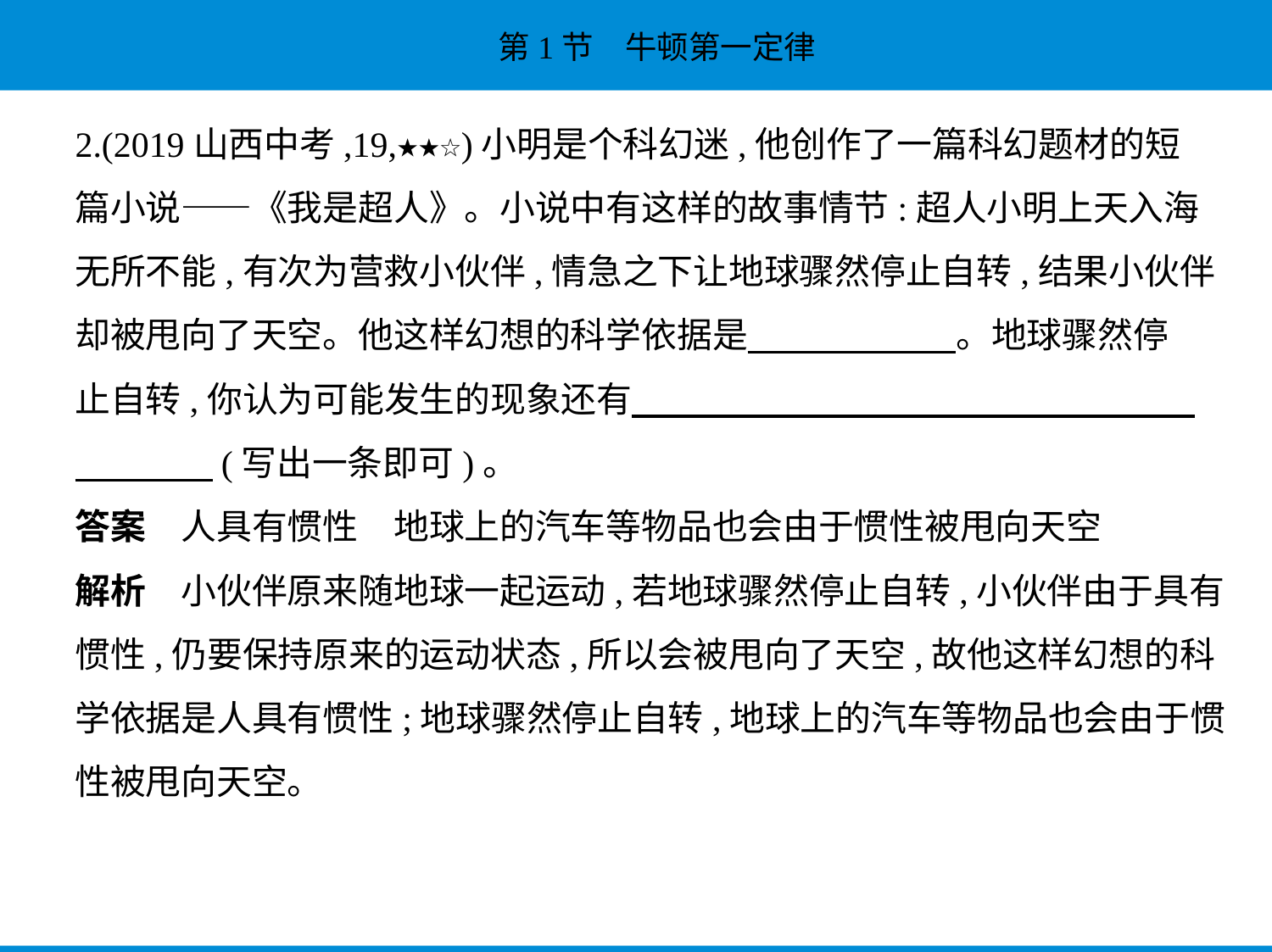

2.(2019山西中考,19,★★☆)小明是个科幻迷,他创作了一篇科幻题材的短
篇小说——《我是超人》。小说中有这样的故事情节:超人小明上天入海
无所不能,有次为营救小伙伴,情急之下让地球骤然停止自转,结果小伙伴
却被甩向了天空。他这样幻想的科学依据是　　　　　    。地球骤然停
止自转,你认为可能发生的现象还有　　　　　　　　　　　　　　　    
　　　    (写出一条即可)。
答案　人具有惯性　地球上的汽车等物品也会由于惯性被甩向天空
解析　小伙伴原来随地球一起运动,若地球骤然停止自转,小伙伴由于具有
惯性,仍要保持原来的运动状态,所以会被甩向了天空,故他这样幻想的科
学依据是人具有惯性;地球骤然停止自转,地球上的汽车等物品也会由于惯
性被甩向天空。